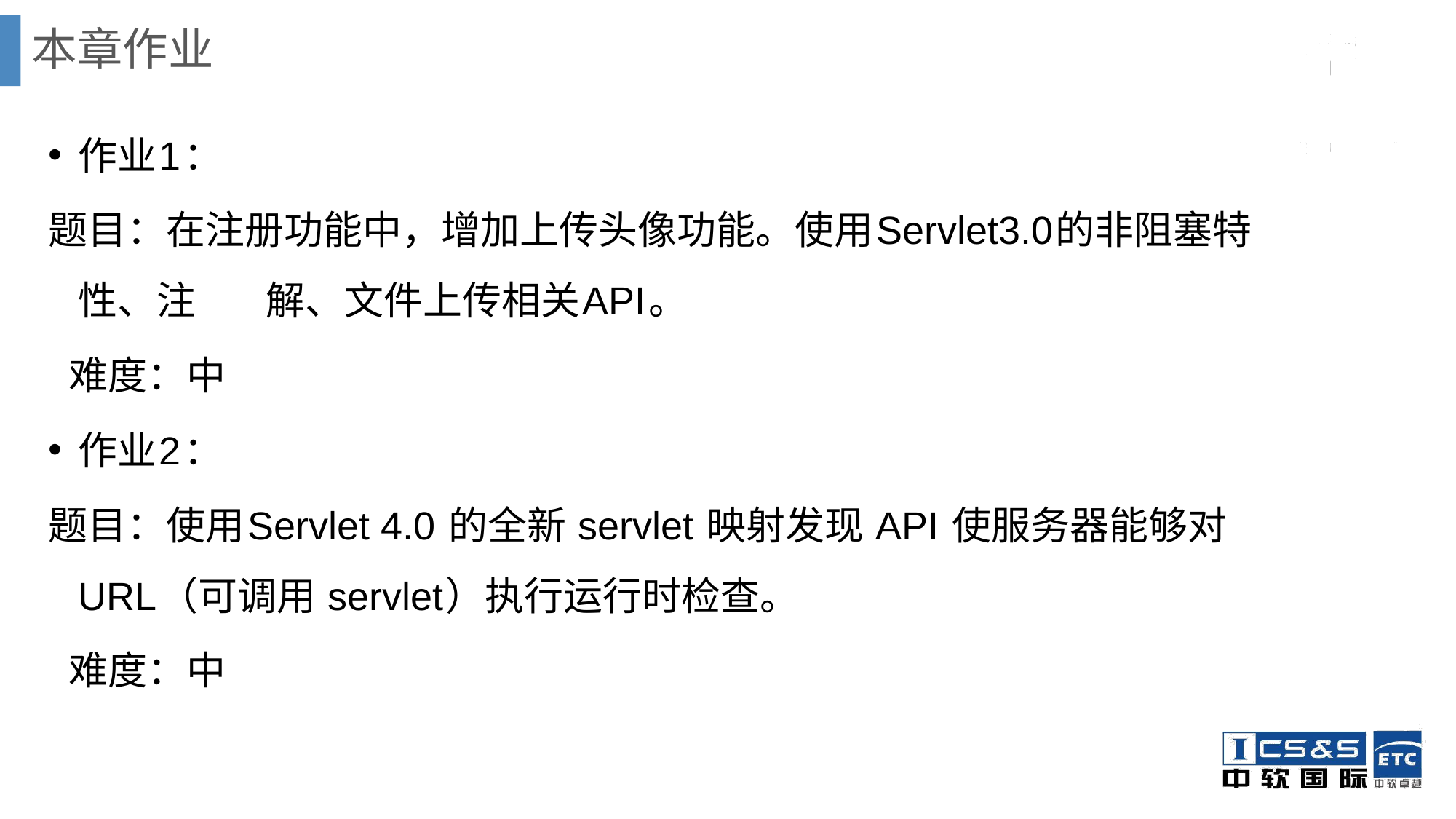

# 本章作业
作业1：
题目：在注册功能中，增加上传头像功能。使用Servlet3.0的非阻塞特性、注        解、文件上传相关API。
  难度：中
作业2：
题目：使用Servlet 4.0 的全新 servlet 映射发现 API 使服务器能够对 URL（可调用 servlet）执行运行时检查。
  难度：中